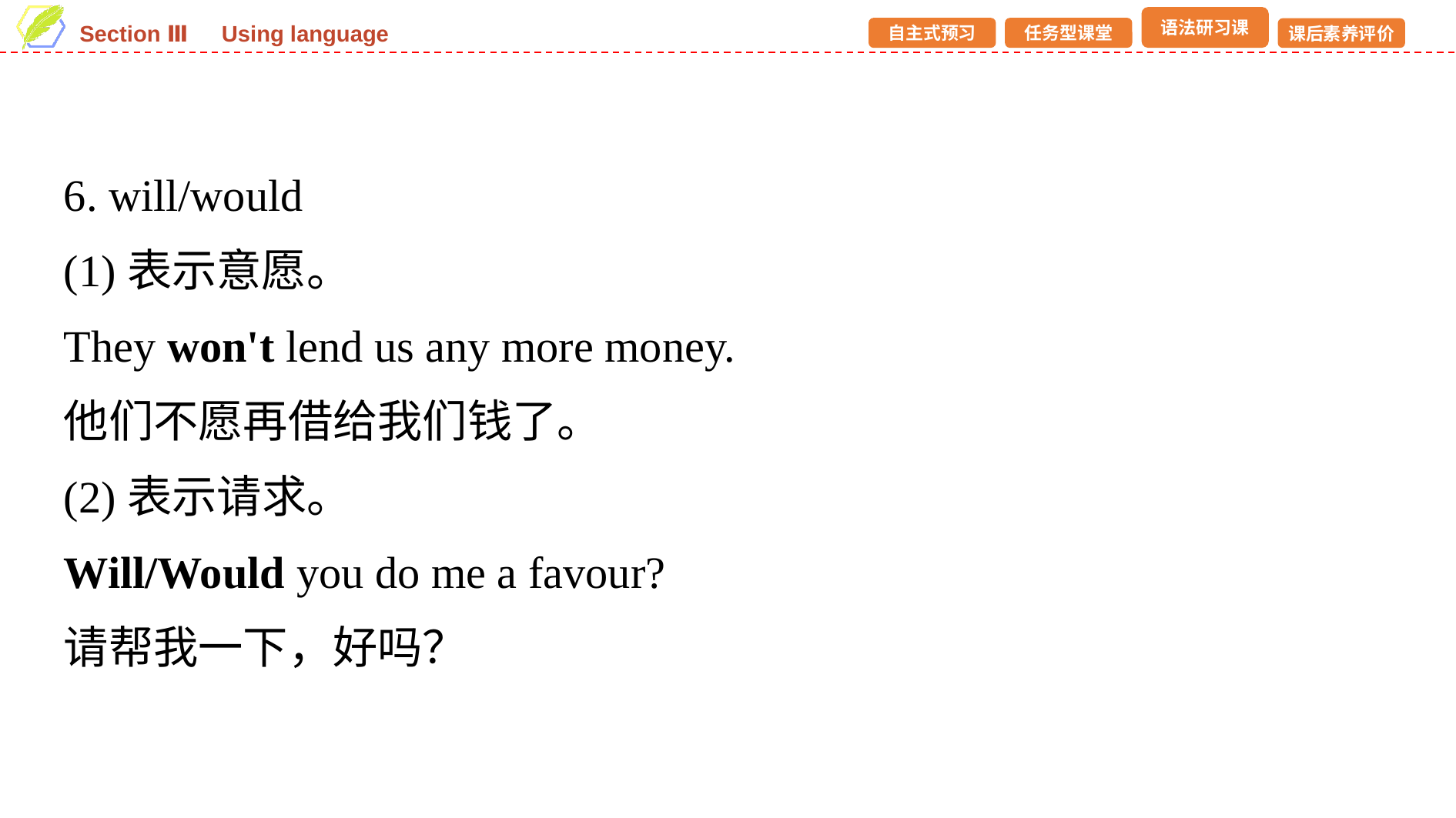

6. will/would
(1)表示意愿。
They won't lend us any more money.
他们不愿再借给我们钱了。
(2)表示请求。
Will/Would you do me a favour?
请帮我一下，好吗？